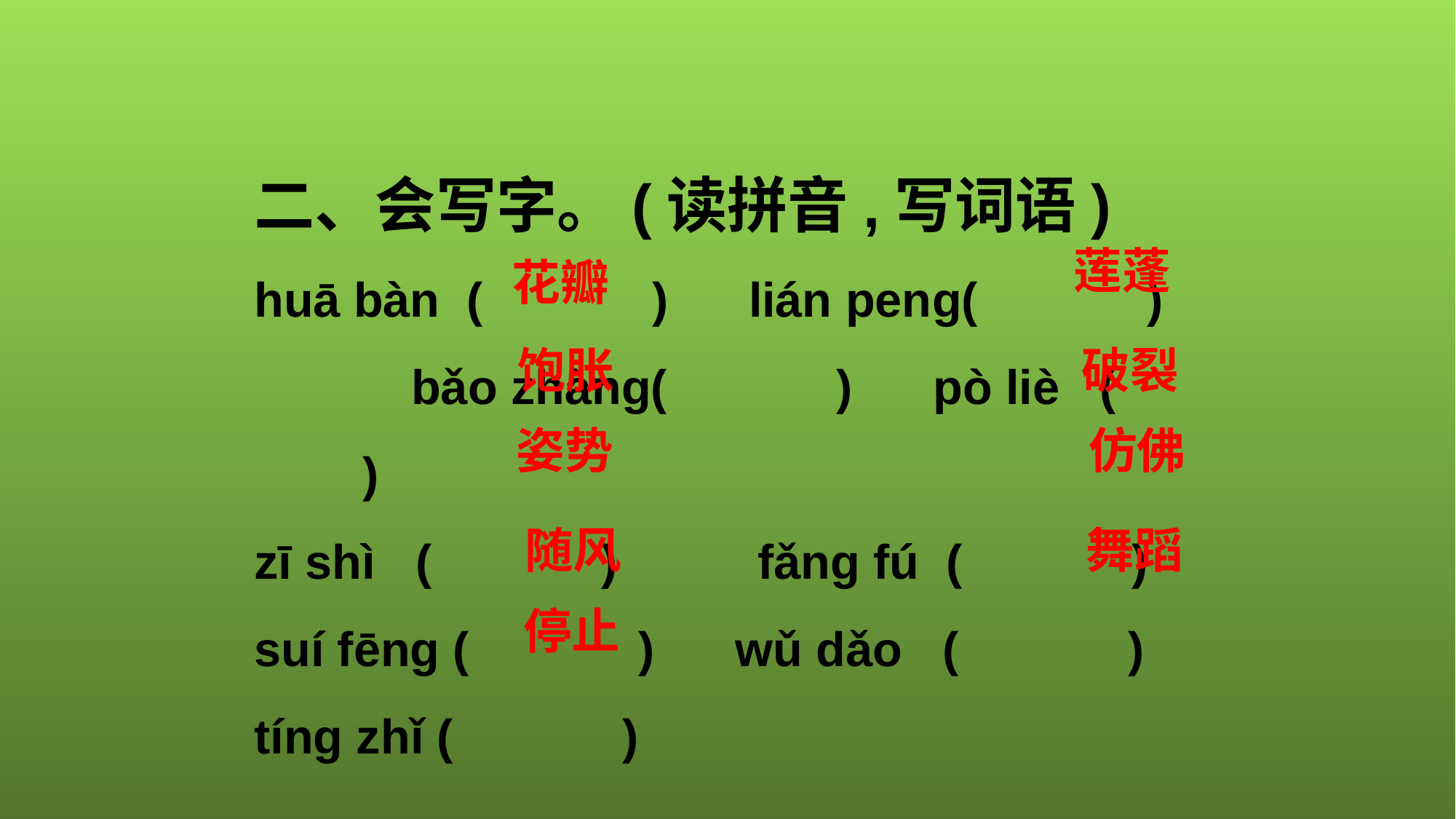

二、会写字。(读拼音,写词语)
huā bàn  (　　　)      lián penɡ(　　　) 　　　bǎo zhànɡ(　　　)      pò liè   (　　　)
zī shì   (　　　)	     fǎnɡ fú  (　　　)
suí fēnɡ (　　　)      wǔ dǎo   (　　　)
tínɡ zhǐ (　　　)
 莲蓬
花瓣
破裂
饱胀
姿势
仿佛
随风
舞蹈
停止